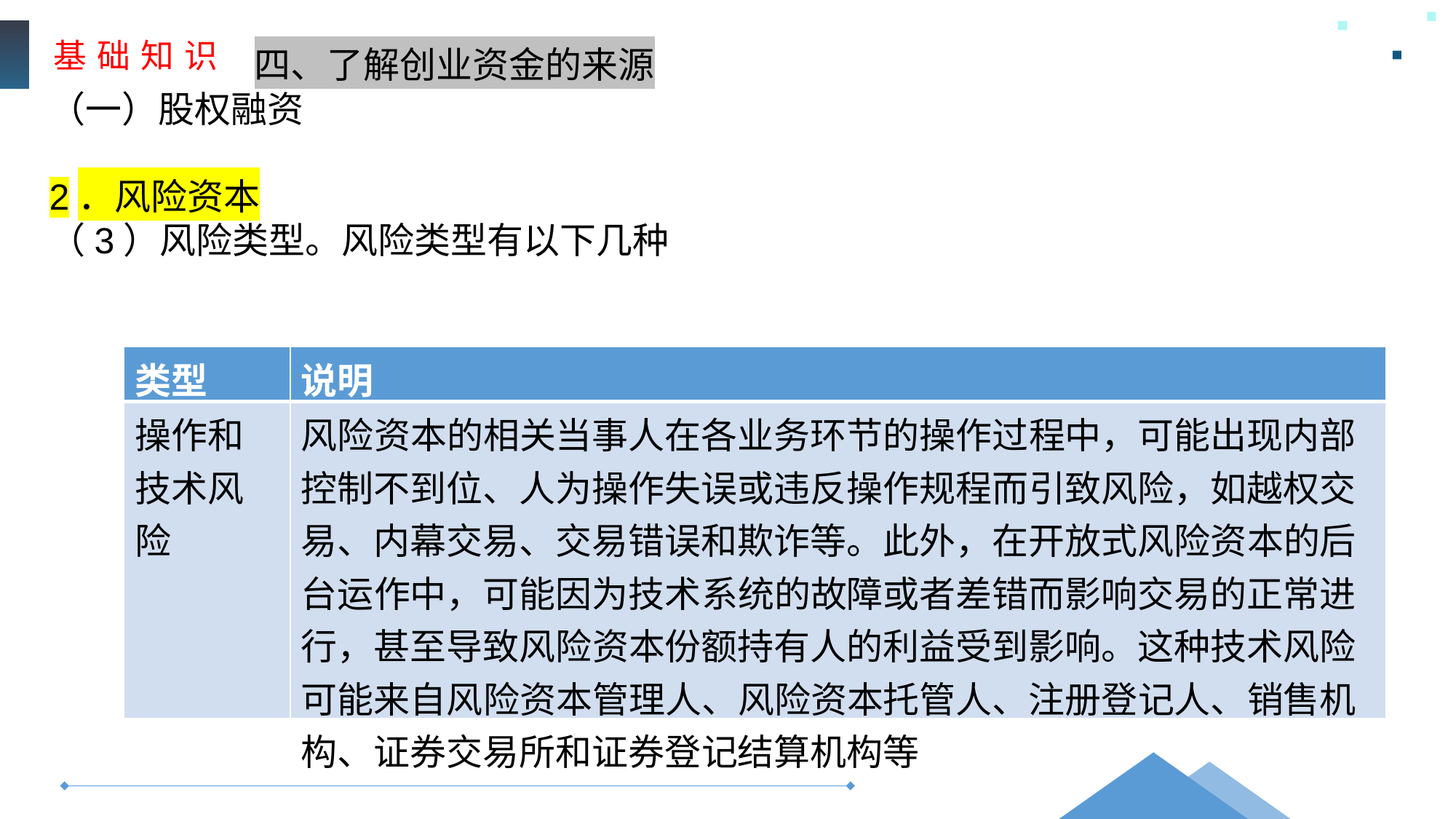

基 础 知 识

四、了解创业资金的来源
（一）股权融资

2．风险资本
（3）风险类型。风险类型有以下几种
| 类型 | 说明 |
| --- | --- |
| 操作和技术风险 | 风险资本的相关当事人在各业务环节的操作过程中，可能出现内部控制不到位、人为操作失误或违反操作规程而引致风险，如越权交易、内幕交易、交易错误和欺诈等。此外，在开放式风险资本的后台运作中，可能因为技术系统的故障或者差错而影响交易的正常进行，甚至导致风险资本份额持有人的利益受到影响。这种技术风险可能来自风险资本管理人、风险资本托管人、注册登记人、销售机构、证券交易所和证券登记结算机构等 |